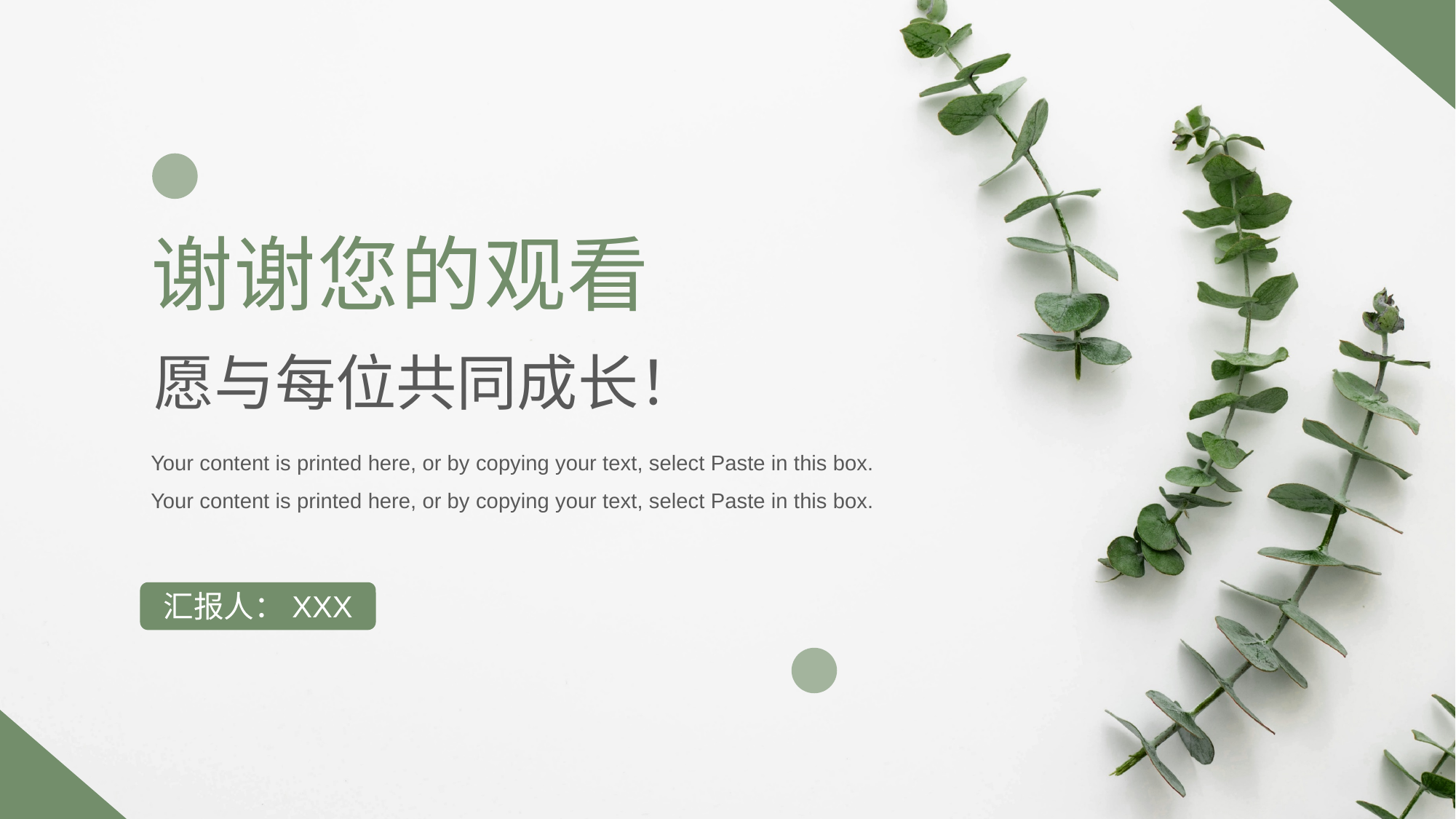

谢谢您的观看
愿与每位共同成长！
Your content is printed here, or by copying your text, select Paste in this box. Your content is printed here, or by copying your text, select Paste in this box.

汇报人：XXX